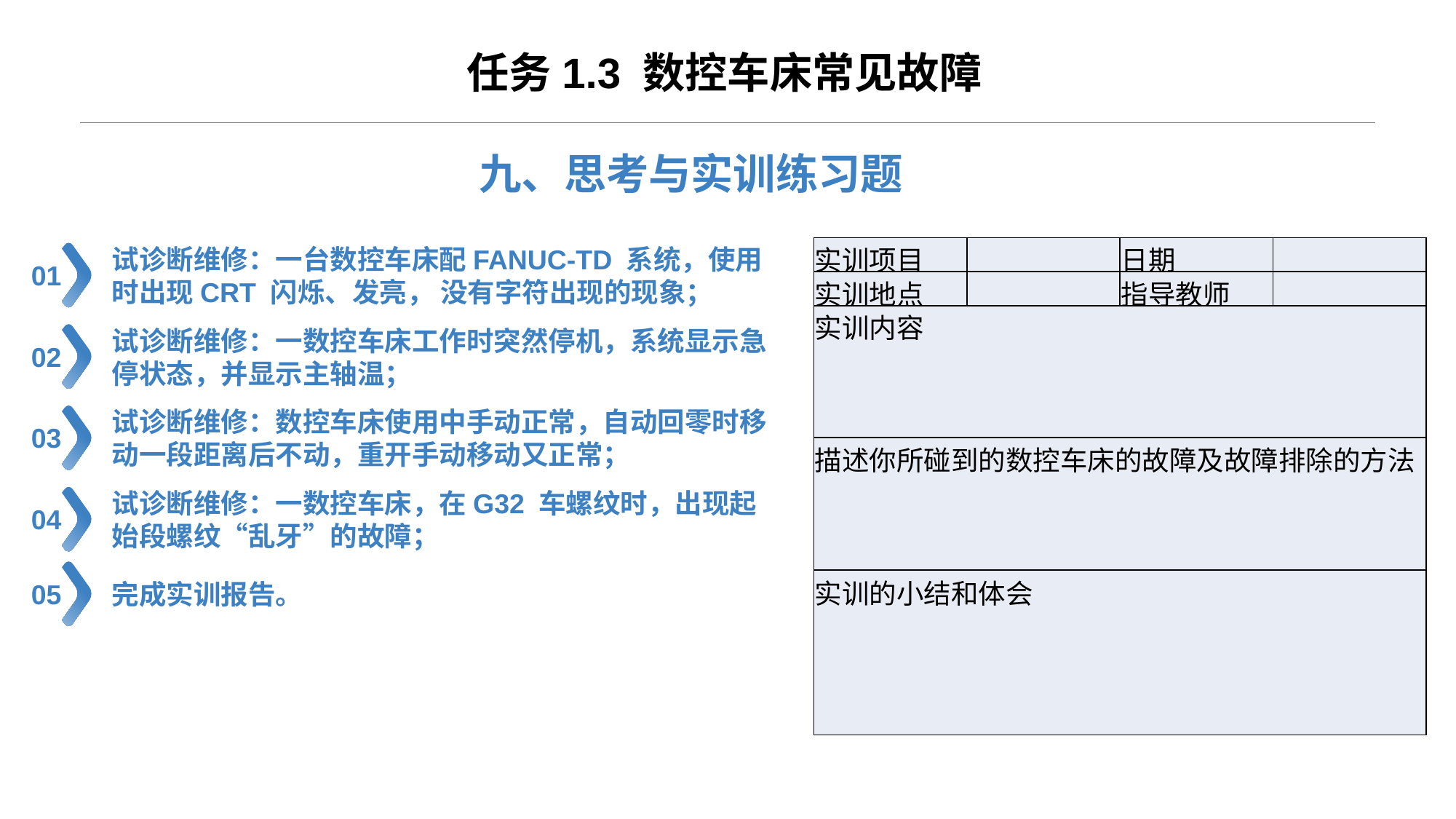

任务1.3 数控车床常见故障
九、思考与实训练习题
试诊断维修：一台数控车床配FANUC-TD 系统，使用时出现CRT 闪烁、发亮， 没有字符出现的现象；
| 实训项目 |  | 日期 |  |
| --- | --- | --- | --- |
| 实训地点 |  | 指导教师 |  |
| 实训内容 |  |  |  |
| 描述你所碰到的数控车床的故障及故障排除的方法 |  |  |  |
| 实训的小结和体会 |  |  |  |
01

试诊断维修：一数控车床工作时突然停机，系统显示急停状态，并显示主轴温；
02

试诊断维修：数控车床使用中手动正常，自动回零时移动一段距离后不动，重开手动移动又正常；
03

试诊断维修：一数控车床，在G32 车螺纹时，出现起始段螺纹“乱牙”的故障；
04

完成实训报告。
05